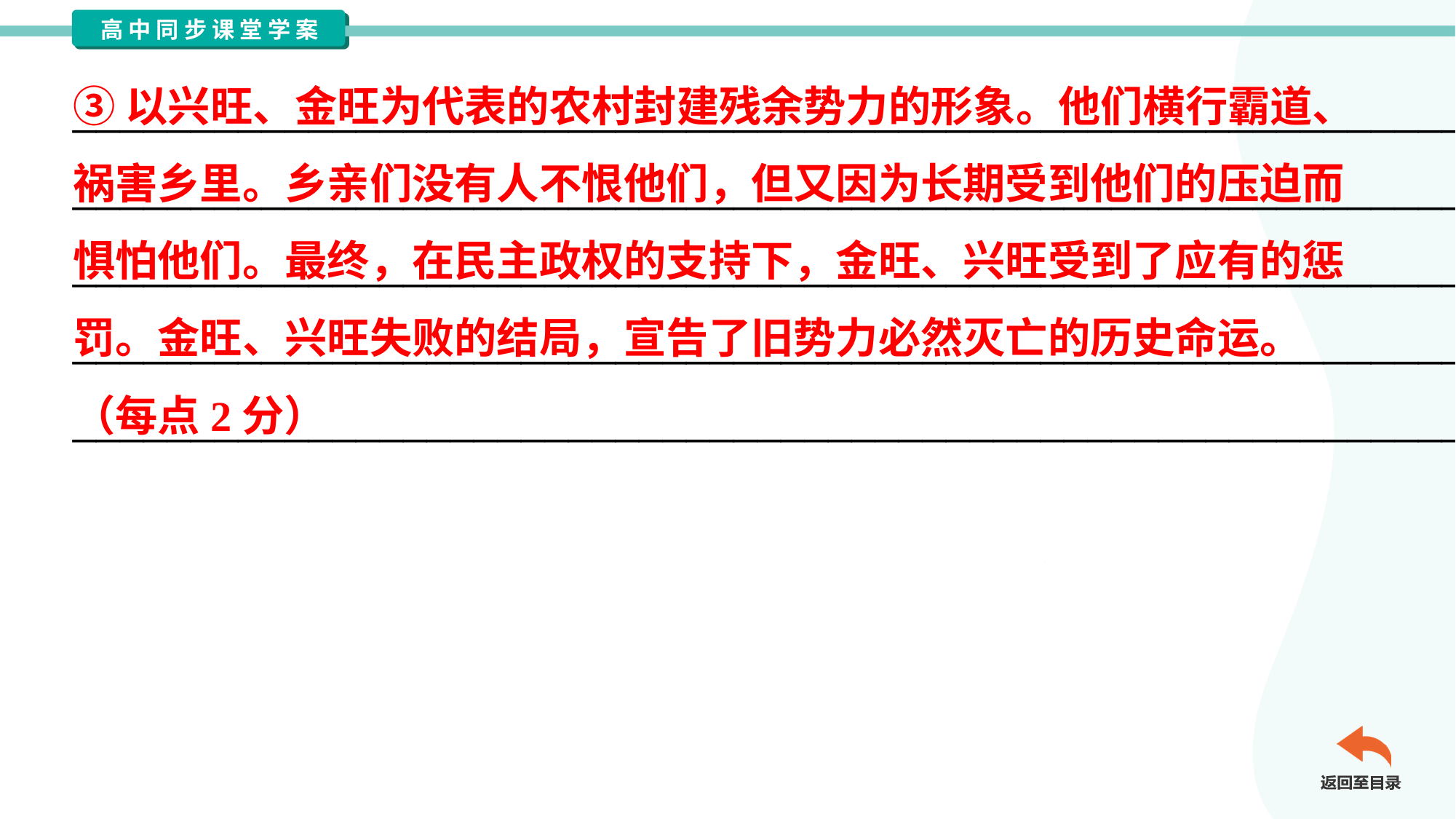

③以兴旺、金旺为代表的农村封建残余势力的形象。他们横行霸道、
祸害乡里。乡亲们没有人不恨他们，但又因为长期受到他们的压迫而
惧怕他们。最终，在民主政权的支持下，金旺、兴旺受到了应有的惩
罚。金旺、兴旺失败的结局，宣告了旧势力必然灭亡的历史命运。
（每点2分）
_____________________________________________________________
_____________________________________________________________
_____________________________________________________________
_____________________________________________________________
_____________________________________________________________